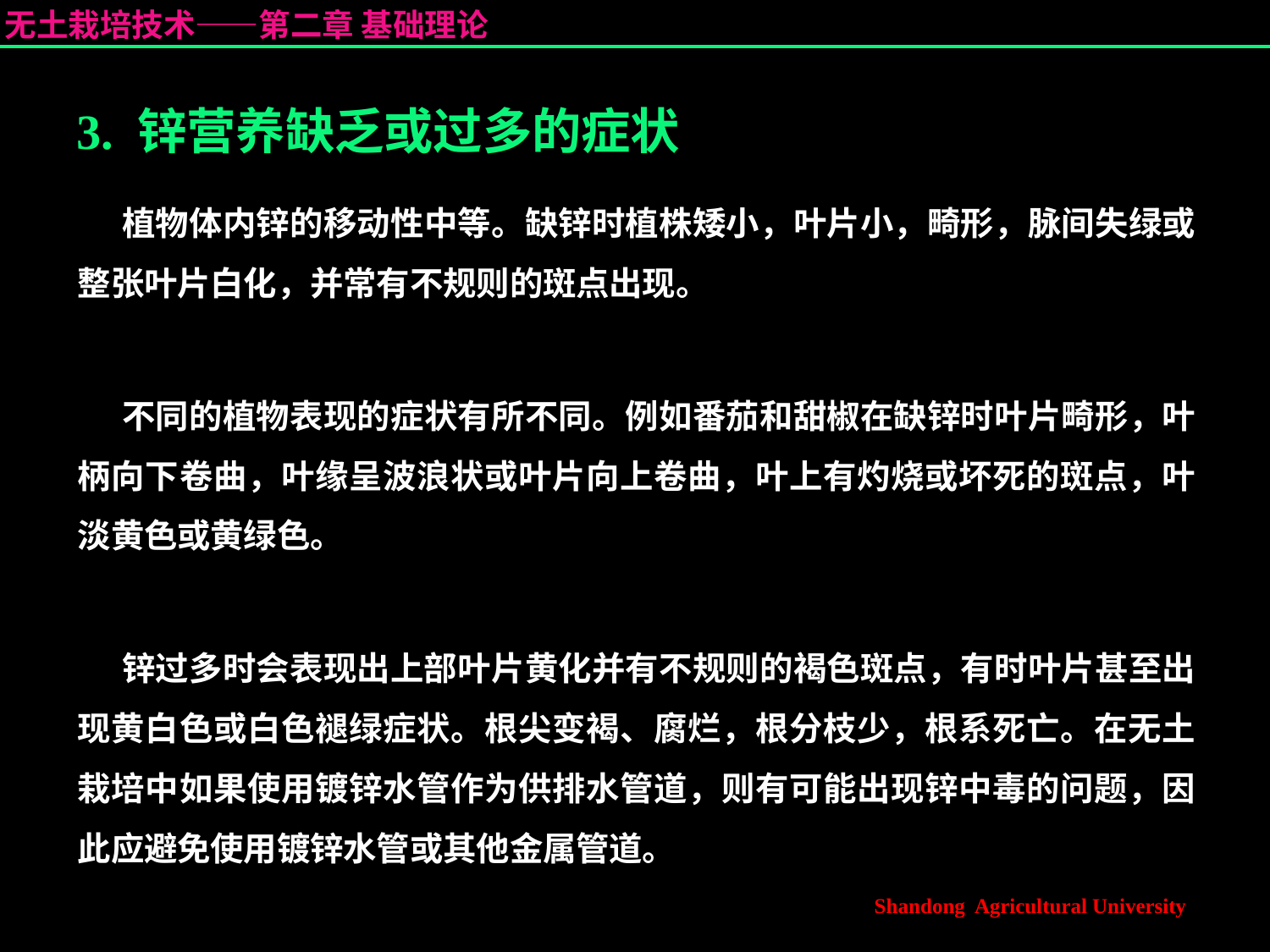

# 3. 锌营养缺乏或过多的症状
植物体内锌的移动性中等。缺锌时植株矮小，叶片小，畸形，脉间失绿或整张叶片白化，并常有不规则的斑点出现。

不同的植物表现的症状有所不同。例如番茄和甜椒在缺锌时叶片畸形，叶柄向下卷曲，叶缘呈波浪状或叶片向上卷曲，叶上有灼烧或坏死的斑点，叶淡黄色或黄绿色。

锌过多时会表现出上部叶片黄化并有不规则的褐色斑点，有时叶片甚至出现黄白色或白色褪绿症状。根尖变褐、腐烂，根分枝少，根系死亡。在无土栽培中如果使用镀锌水管作为供排水管道，则有可能出现锌中毒的问题，因此应避免使用镀锌水管或其他金属管道。